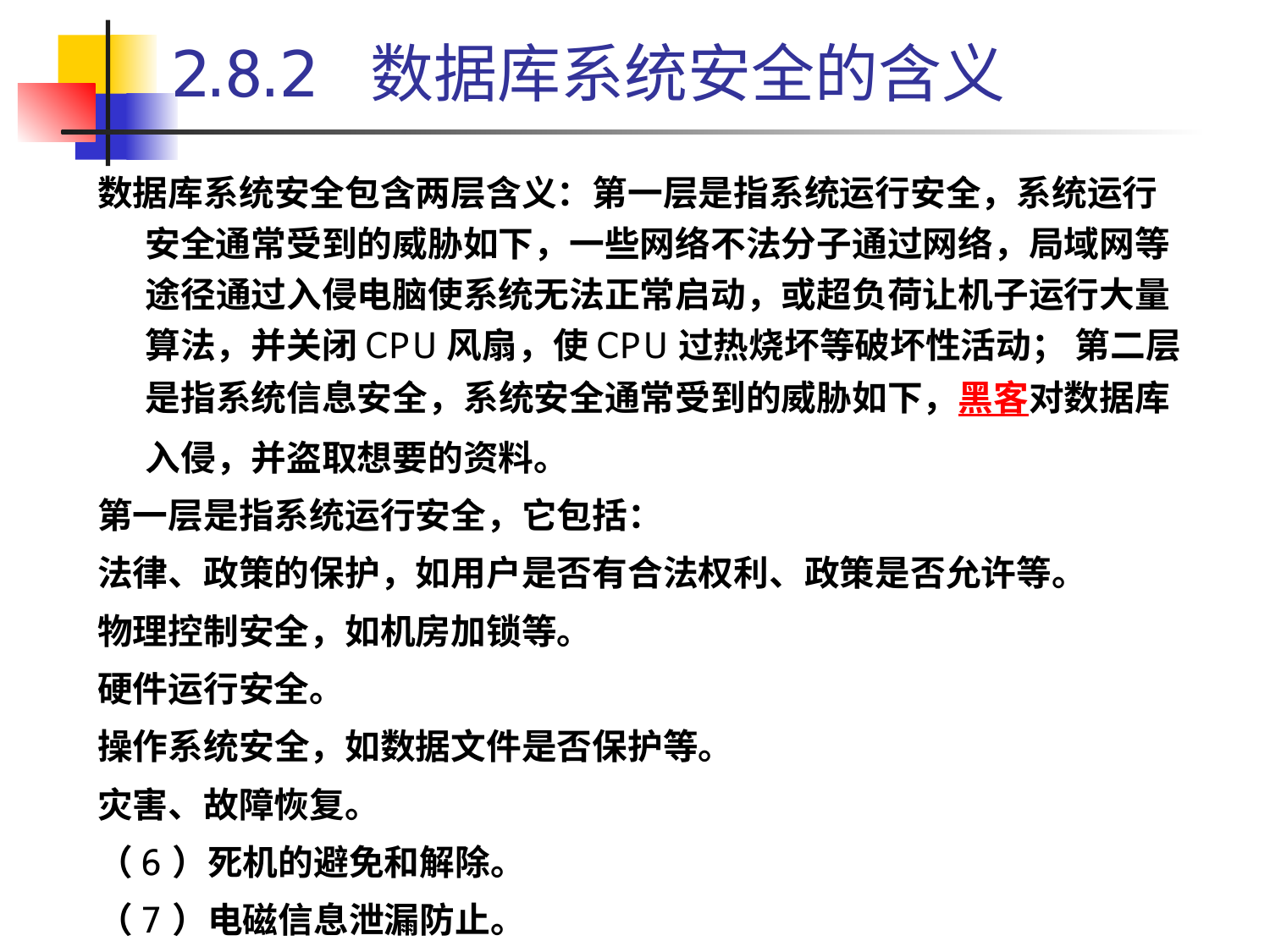

# 2.8.2  数据库系统安全的含义
数据库系统安全包含两层含义：第一层是指系统运行安全，系统运行安全通常受到的威胁如下，一些网络不法分子通过网络，局域网等途径通过入侵电脑使系统无法正常启动，或超负荷让机子运行大量算法，并关闭CPU风扇，使CPU过热烧坏等破坏性活动； 第二层是指系统信息安全，系统安全通常受到的威胁如下，黑客对数据库入侵，并盗取想要的资料。
第一层是指系统运行安全，它包括：
法律、政策的保护，如用户是否有合法权利、政策是否允许等。
物理控制安全，如机房加锁等。
硬件运行安全。
操作系统安全，如数据文件是否保护等。
灾害、故障恢复。
（6）死机的避免和解除。
（7）电磁信息泄漏防止。

76